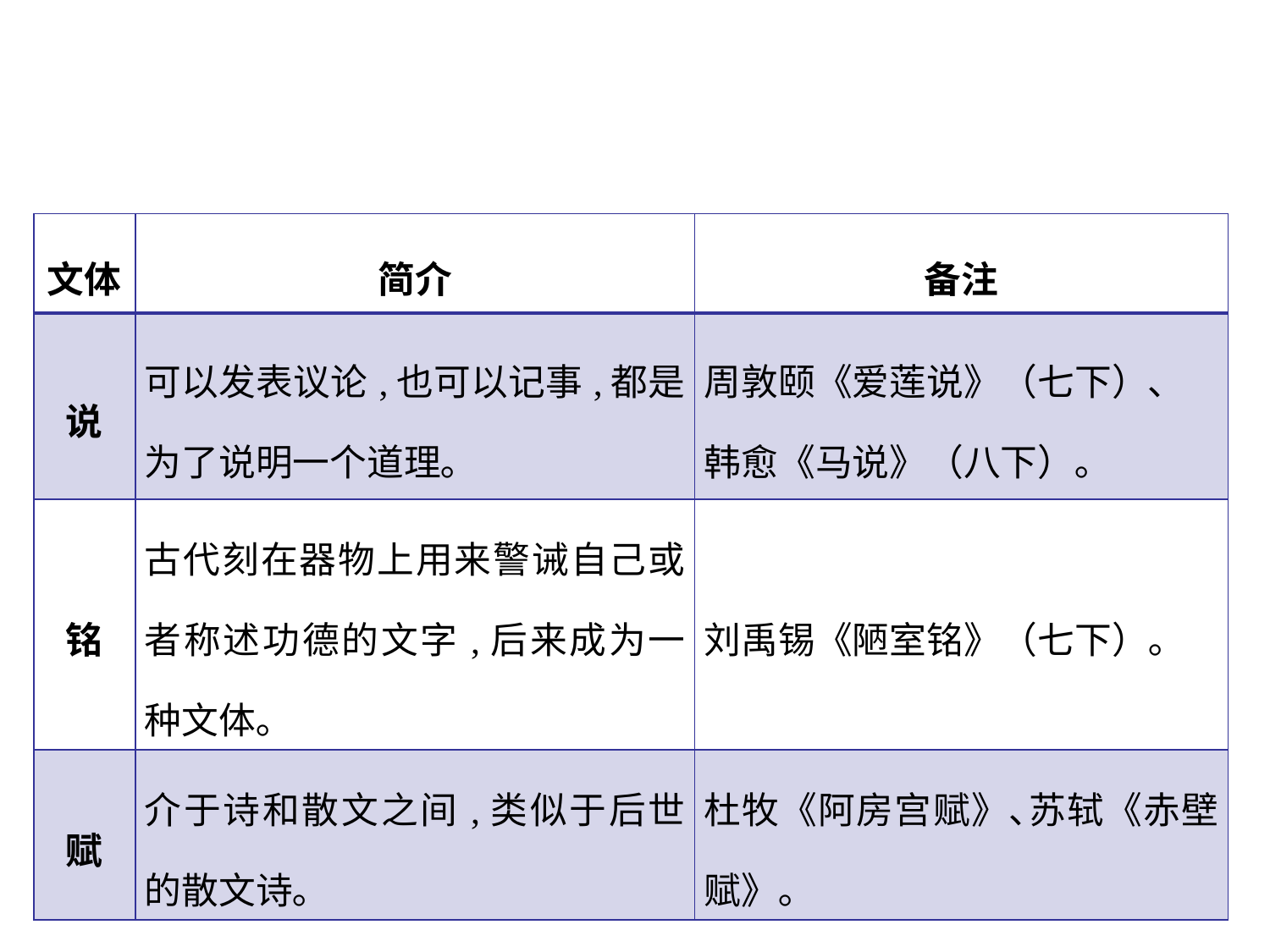

| 文体 | 简介 | 备注 |
| --- | --- | --- |
| 说 | 可以发表议论,也可以记事,都是为了说明一个道理｡ | 周敦颐《爱莲说》（七下）､ 韩愈《马说》（八下）｡ |
| 铭 | 古代刻在器物上用来警诫自己或者称述功德的文字,后来成为一种文体｡ | 刘禹锡《陋室铭》（七下）｡ |
| 赋 | 介于诗和散文之间,类似于后世的散文诗｡ | 杜牧《阿房宫赋》､苏轼《赤壁赋》｡ |